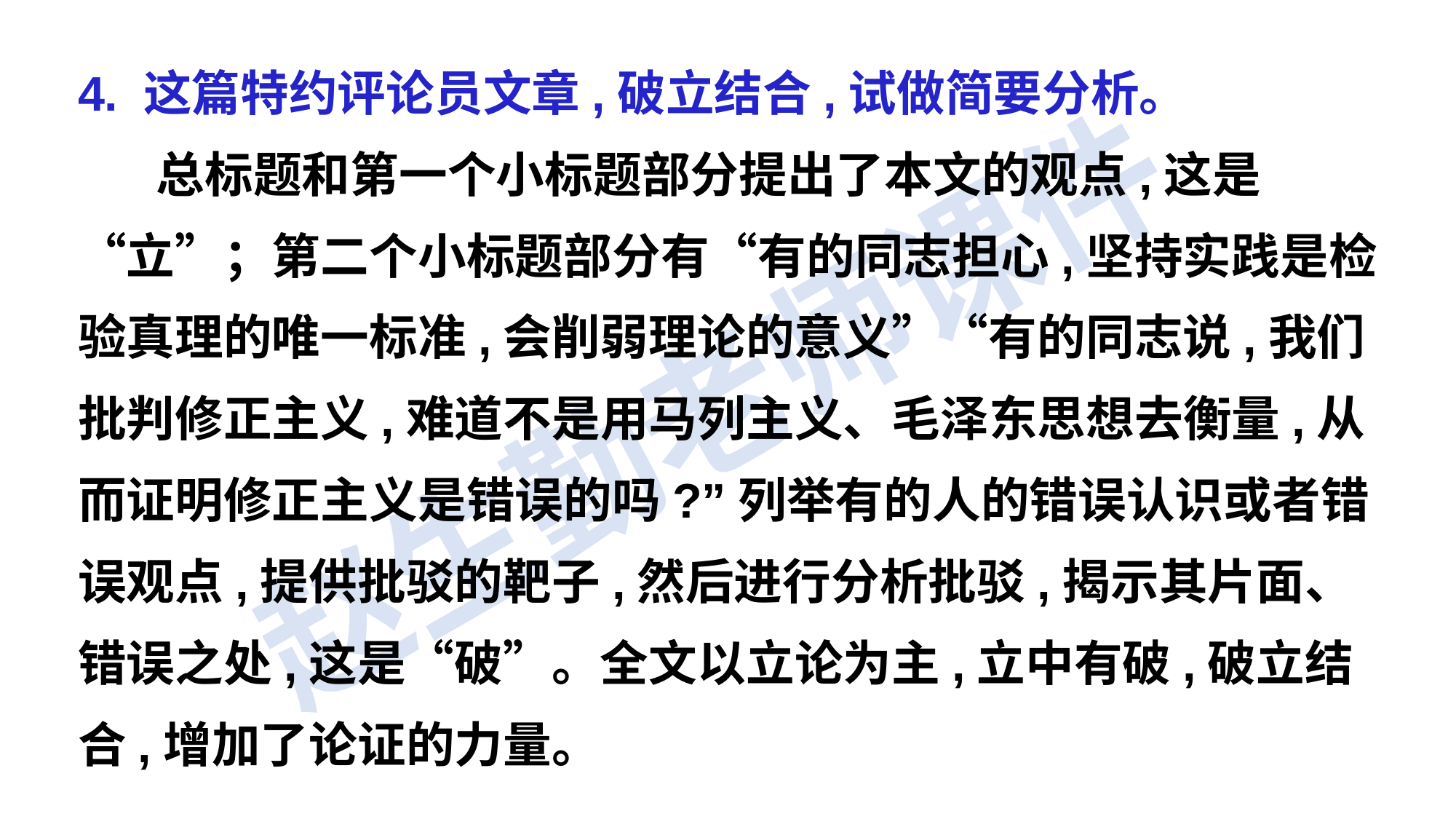

4. 这篇特约评论员文章,破立结合,试做简要分析。
      总标题和第一个小标题部分提出了本文的观点,这是“立”；第二个小标题部分有“有的同志担心,坚持实践是检验真理的唯一标准,会削弱理论的意义”“有的同志说,我们批判修正主义,难道不是用马列主义、毛泽东思想去衡量,从而证明修正主义是错误的吗?”列举有的人的错误认识或者错误观点,提供批驳的靶子,然后进行分析批驳,揭示其片面、错误之处,这是“破”。全文以立论为主,立中有破,破立结合,增加了论证的力量。